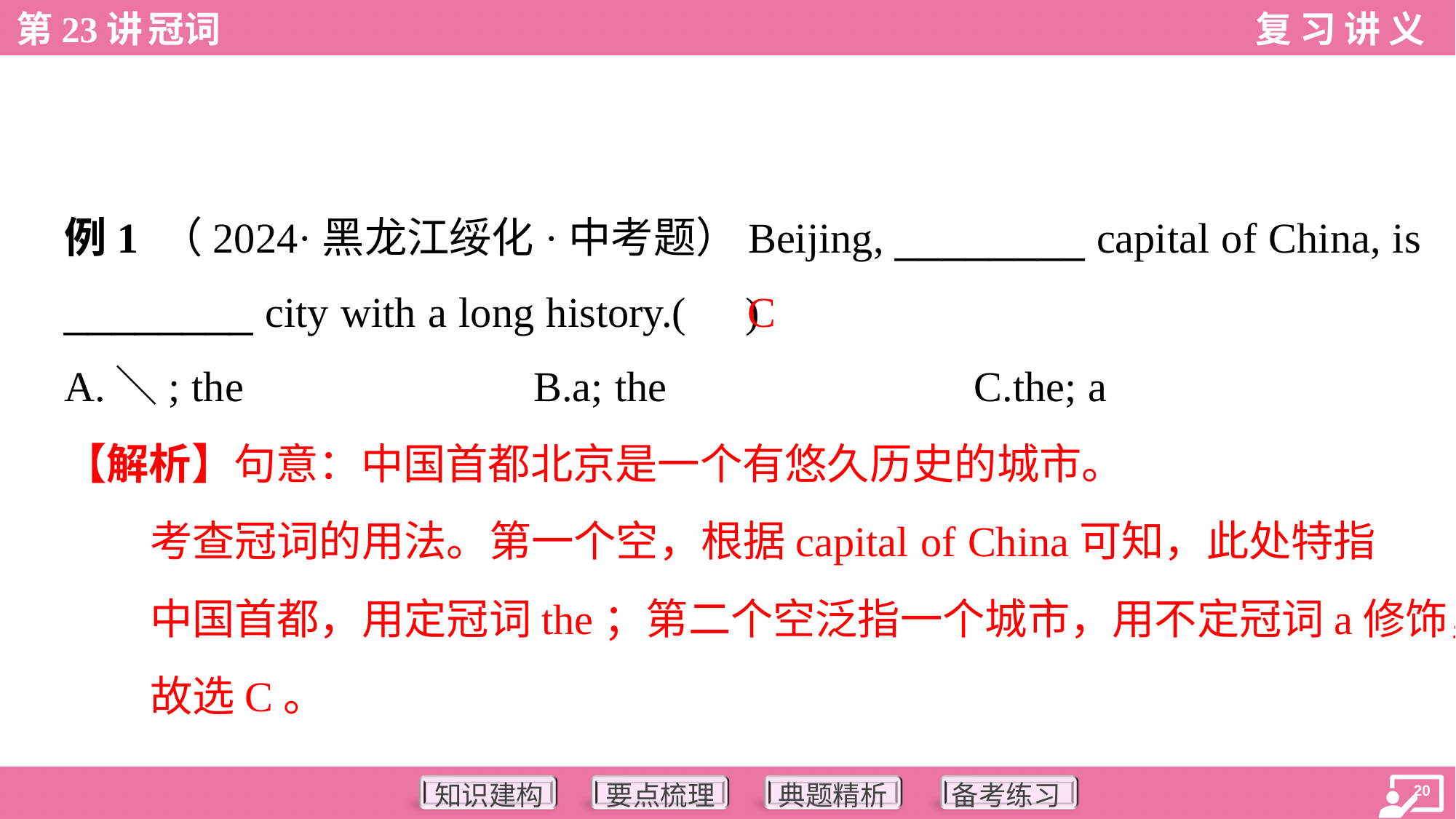

例1 （2024·黑龙江绥化·中考题）Beijing, ________ capital of China, is
________ city with a long history.(     )
C
A.＼; the	B.a; the	C.the; a
【解析】句意：中国首都北京是一个有悠久历史的城市。
考查冠词的用法。第一个空，根据capital of China可知，此处特指
中国首都，用定冠词the；第二个空泛指一个城市，用不定冠词a修饰，
故选C。